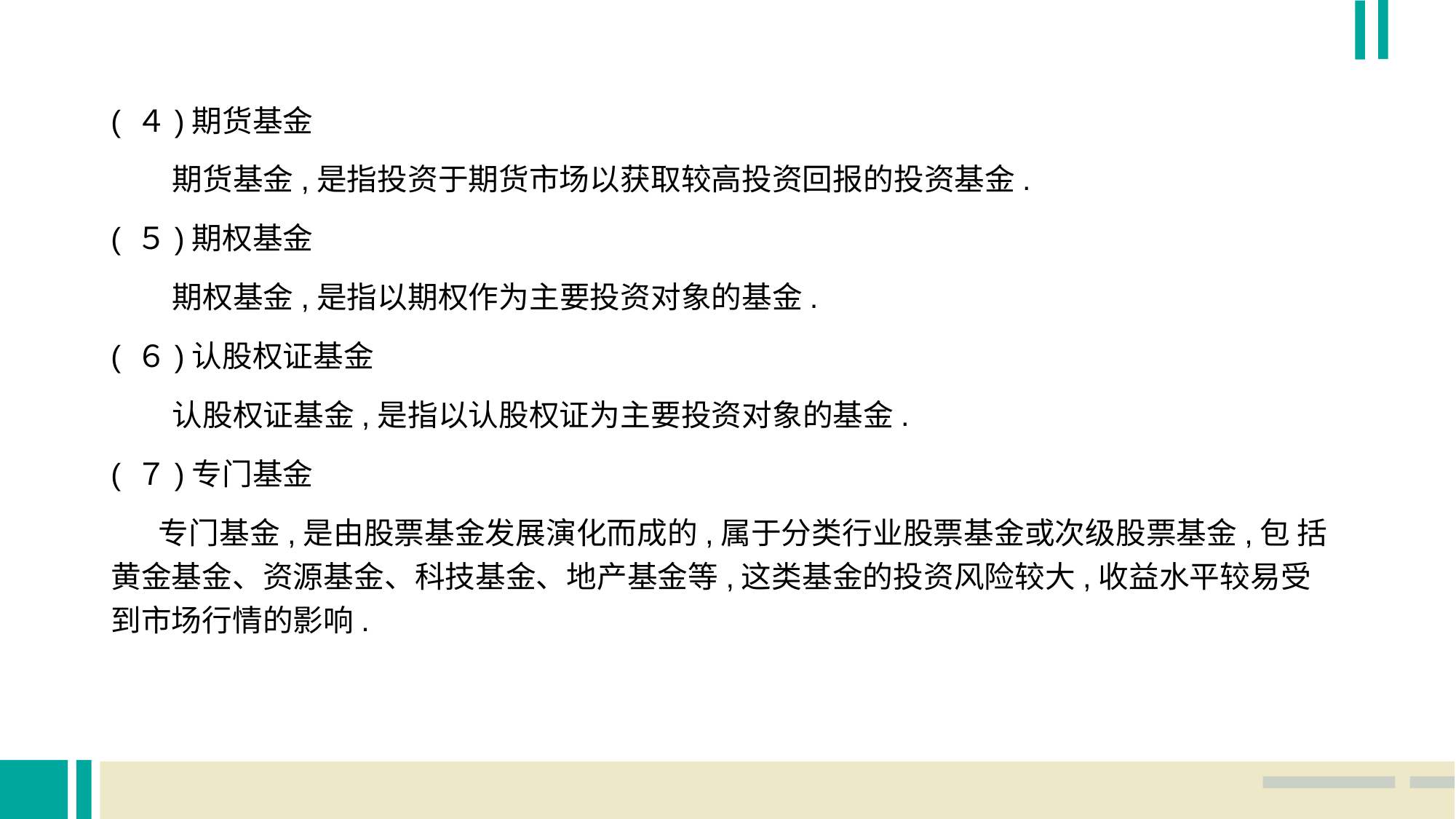

( ４)期货基金
        期货基金,是指投资于期货市场以获取较高投资回报的投资基金.
( ５)期权基金
        期权基金,是指以期权作为主要投资对象的基金.
( ６)认股权证基金
        认股权证基金,是指以认股权证为主要投资对象的基金.
( ７)专门基金
      专门基金,是由股票基金发展演化而成的,属于分类行业股票基金或次级股票基金,包 括黄金基金、资源基金、科技基金、地产基金等,这类基金的投资风险较大,收益水平较易受 到市场行情的影响.